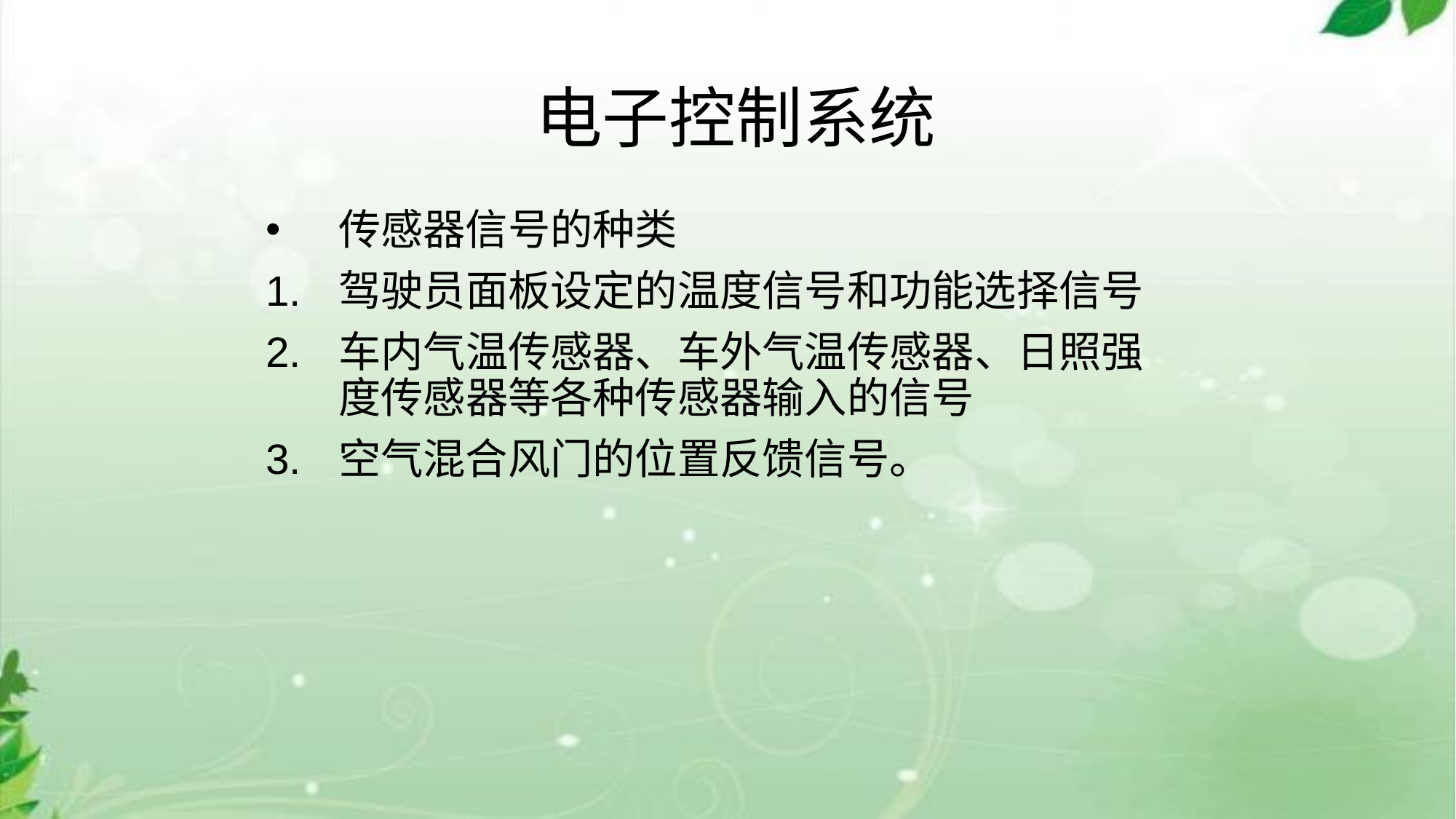

# 电子控制系统
传感器信号的种类
驾驶员面板设定的温度信号和功能选择信号
车内气温传感器、车外气温传感器、日照强度传感器等各种传感器输入的信号
空气混合风门的位置反馈信号。